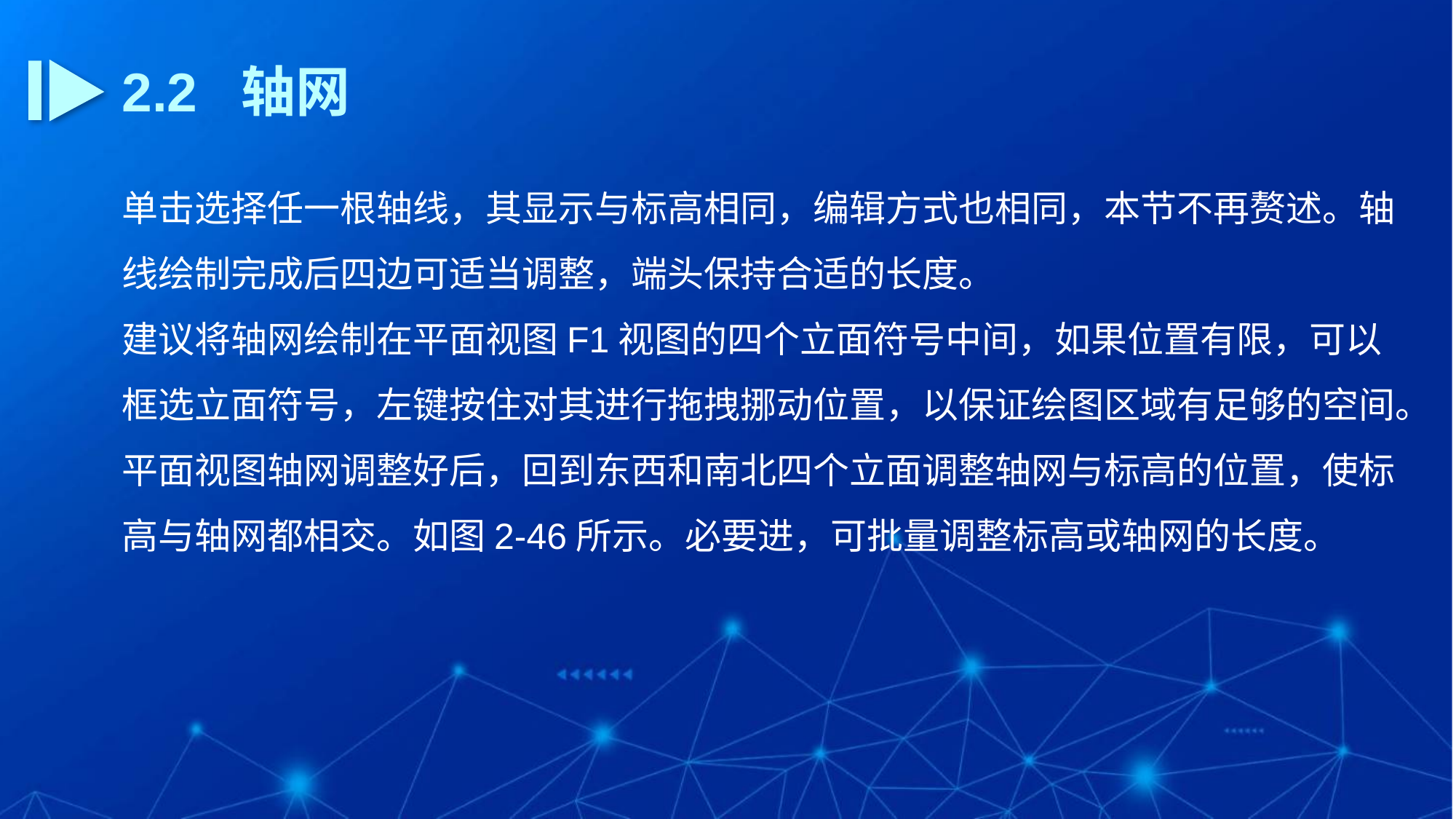

2.2  轴网

单击选择任一根轴线，其显示与标高相同，编辑方式也相同，本节不再赘述。轴线绘制完成后四边可适当调整，端头保持合适的长度。
建议将轴网绘制在平面视图F1视图的四个立面符号中间，如果位置有限，可以框选立面符号，左键按住对其进行拖拽挪动位置，以保证绘图区域有足够的空间。
平面视图轴网调整好后，回到东西和南北四个立面调整轴网与标高的位置，使标高与轴网都相交。如图2-46所示。必要进，可批量调整标高或轴网的长度。